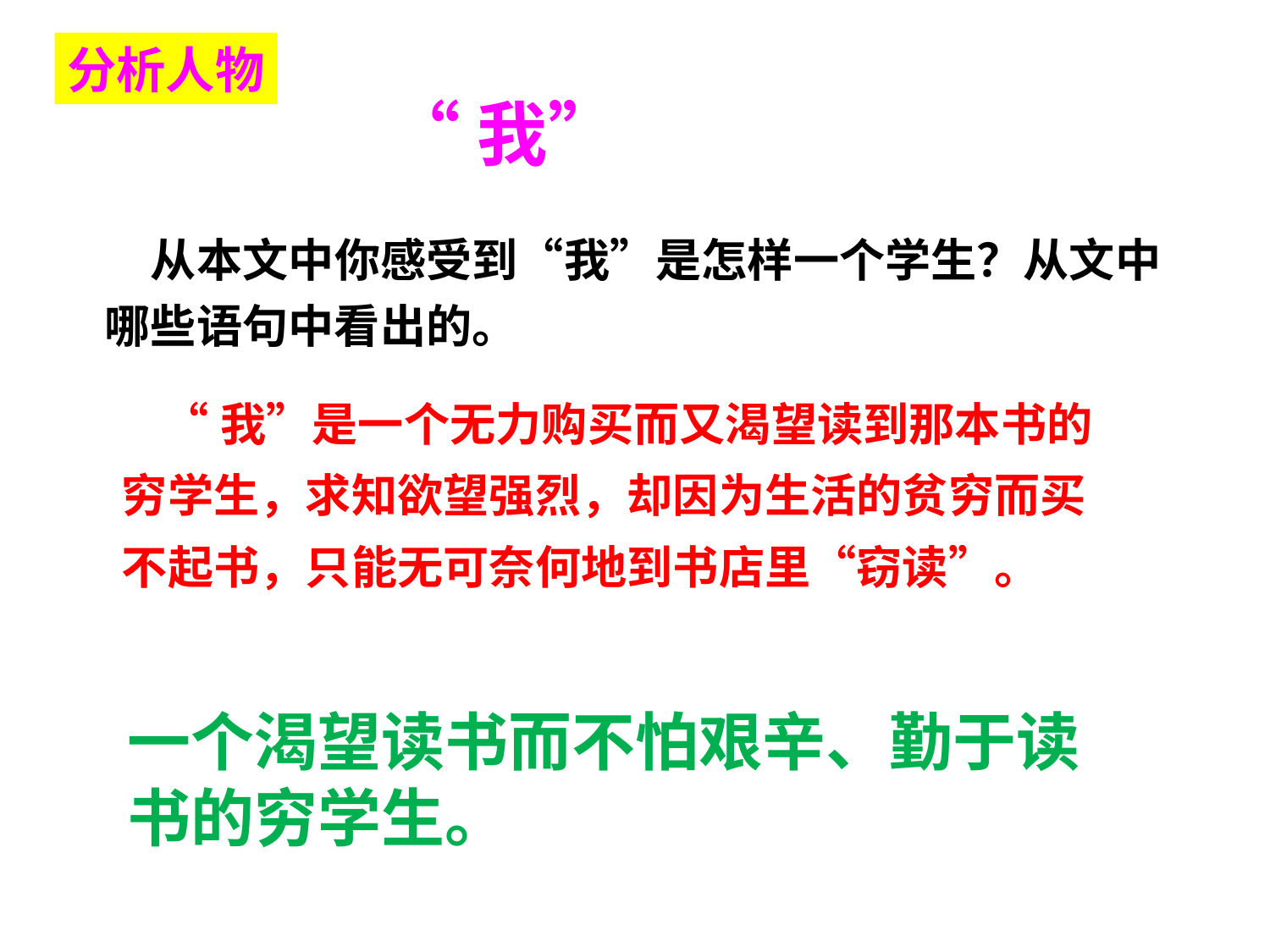

分析人物
“我”
　从本文中你感受到“我”是怎样一个学生？从文中哪些语句中看出的。
    “我”是一个无力购买而又渴望读到那本书的穷学生，求知欲望强烈，却因为生活的贫穷而买不起书，只能无可奈何地到书店里“窃读”。
一个渴望读书而不怕艰辛、勤于读书的穷学生。